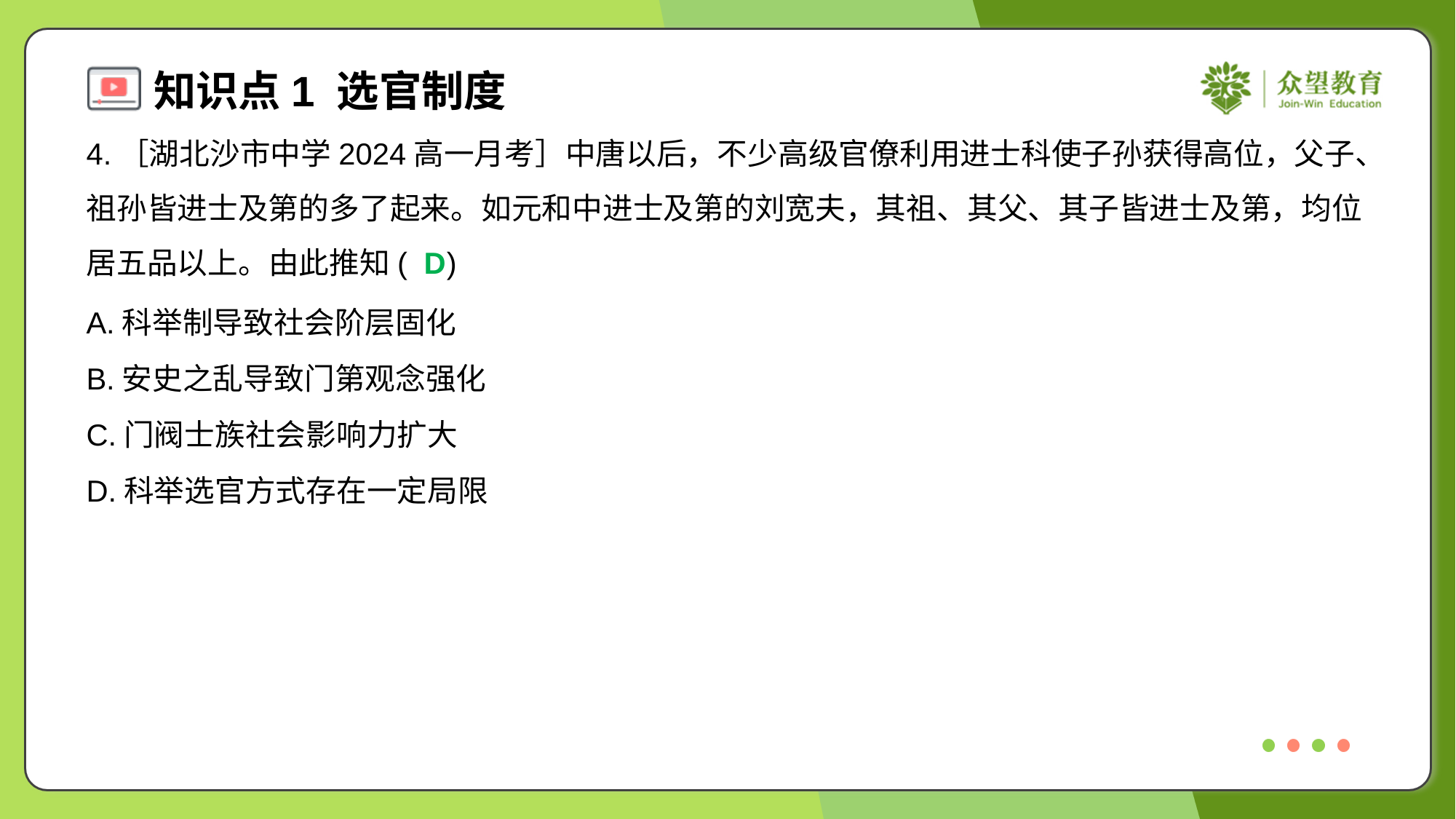

4.［湖北沙市中学2024高一月考］中唐以后，不少高级官僚利用进士科使子孙获得高位，父子、
祖孙皆进士及第的多了起来。如元和中进士及第的刘宽夫，其祖、其父、其子皆进士及第，均位
居五品以上。由此推知(     )
D
A.科举制导致社会阶层固化
B.安史之乱导致门第观念强化
C.门阀士族社会影响力扩大
D.科举选官方式存在一定局限